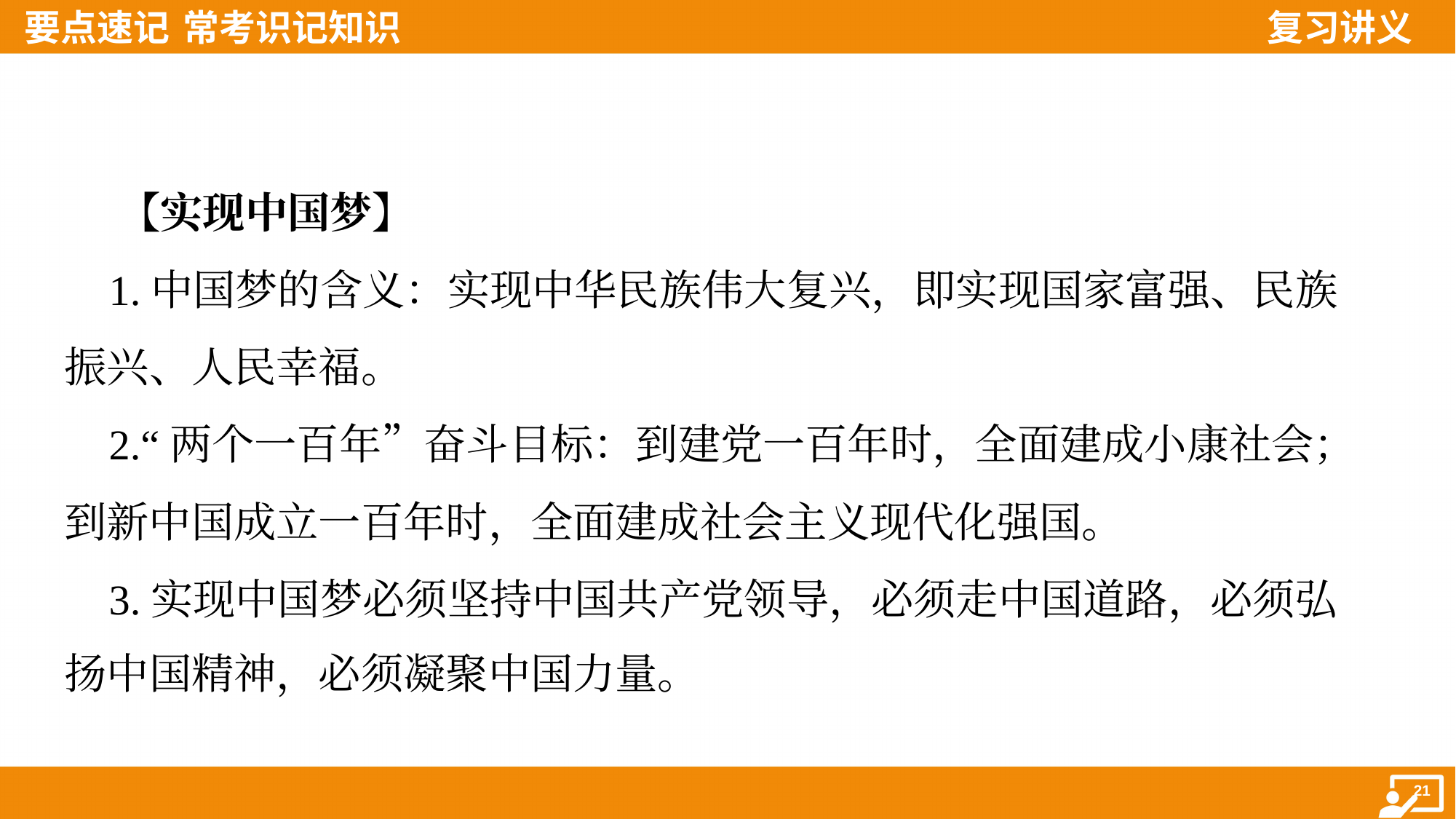

【实现中国梦】
    1.中国梦的含义：实现中华民族伟大复兴，即实现国家富强、民族
振兴、人民幸福。
    2.“两个一百年”奋斗目标：到建党一百年时，全面建成小康社会；
到新中国成立一百年时，全面建成社会主义现代化强国。
    3.实现中国梦必须坚持中国共产党领导，必须走中国道路，必须弘
扬中国精神，必须凝聚中国力量。